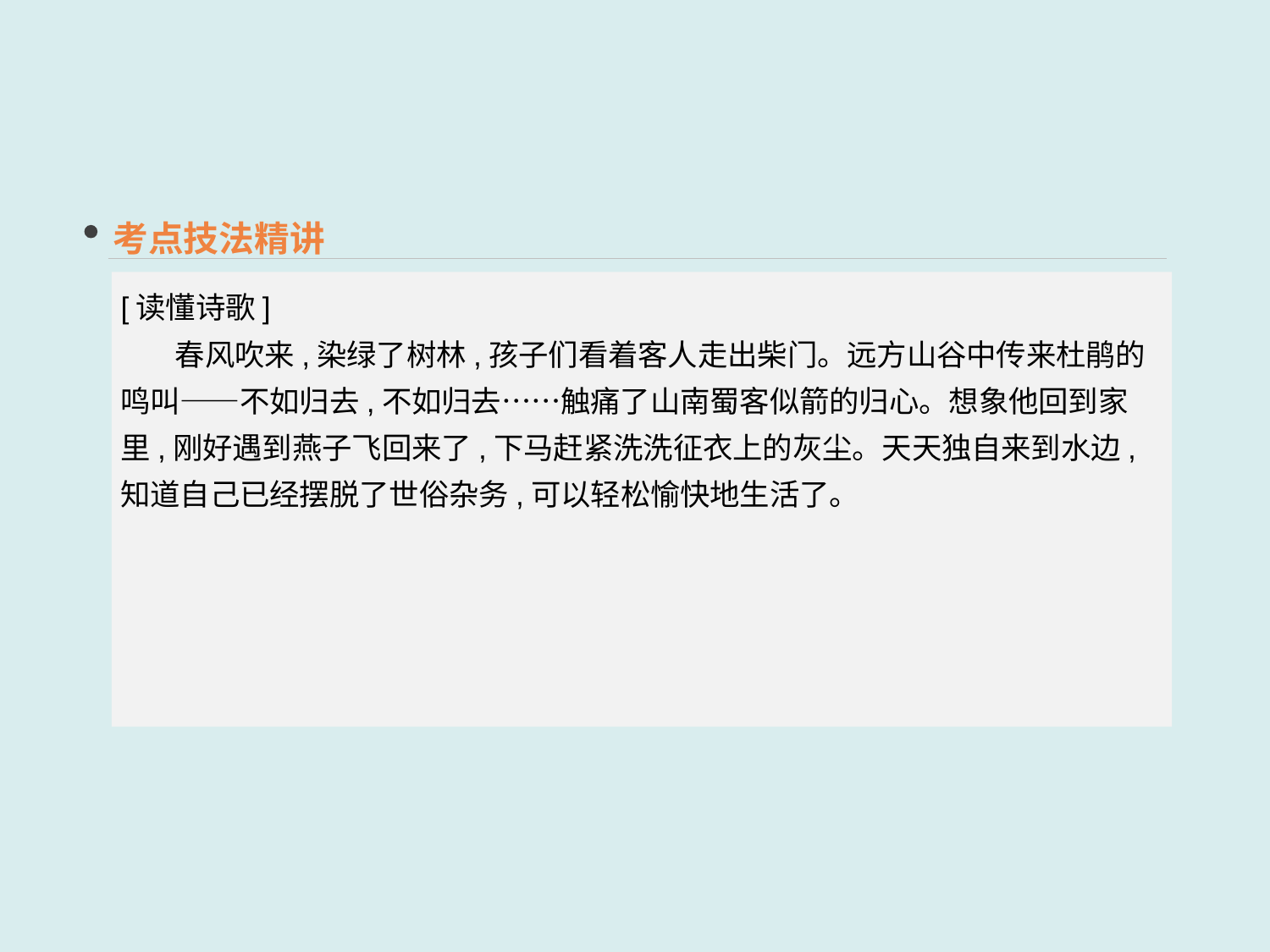

考点技法精讲

[读懂诗歌]
       春风吹来,染绿了树林,孩子们看着客人走出柴门。远方山谷中传来杜鹃的鸣叫——不如归去,不如归去……触痛了山南蜀客似箭的归心。想象他回到家里,刚好遇到燕子飞回来了,下马赶紧洗洗征衣上的灰尘。天天独自来到水边,知道自己已经摆脱了世俗杂务,可以轻松愉快地生活了。